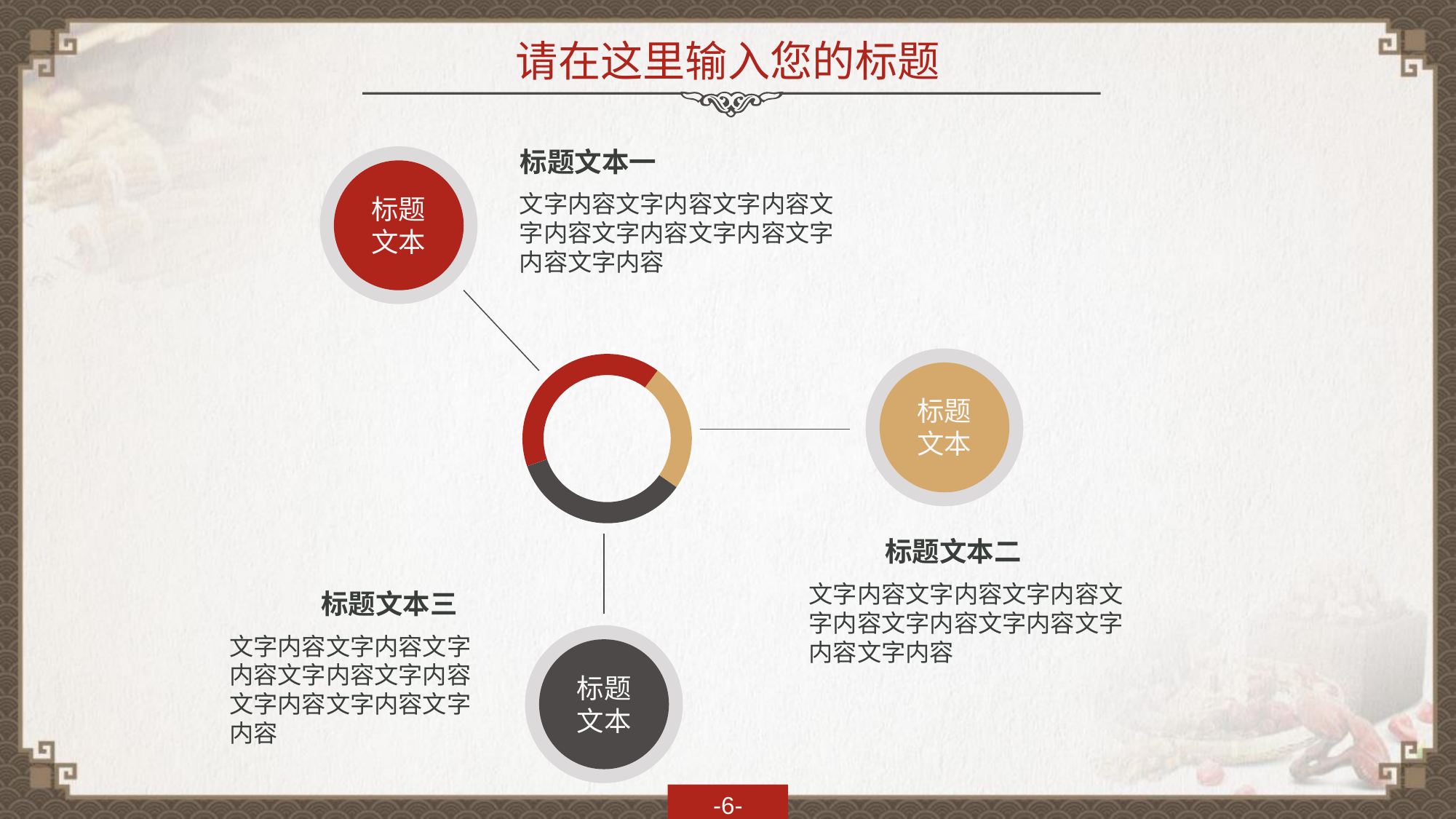

请在这里输入您的标题

标题文本一

文字内容文字内容文字内容文字内容文字内容文字内容文字内容文字内容
标题
文本

标题
文本

标题文本二
文字内容文字内容文字内容文字内容文字内容文字内容文字内容文字内容
标题文本三

文字内容文字内容文字内容文字内容文字内容文字内容文字内容文字内容

标题
文本